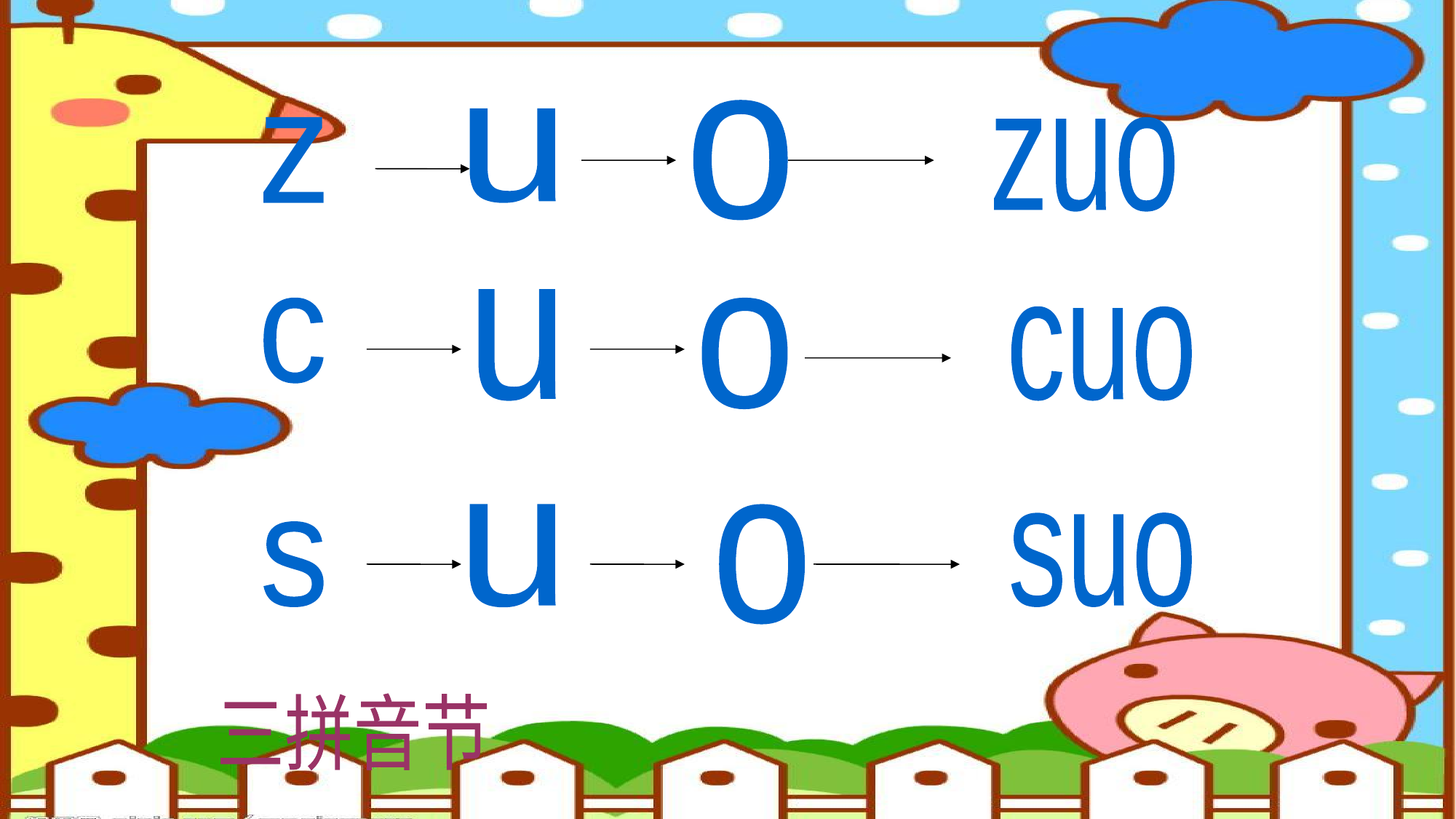

o
u
z
zuo

u
c
o
cuo

u
o
suo
s

三拼音节